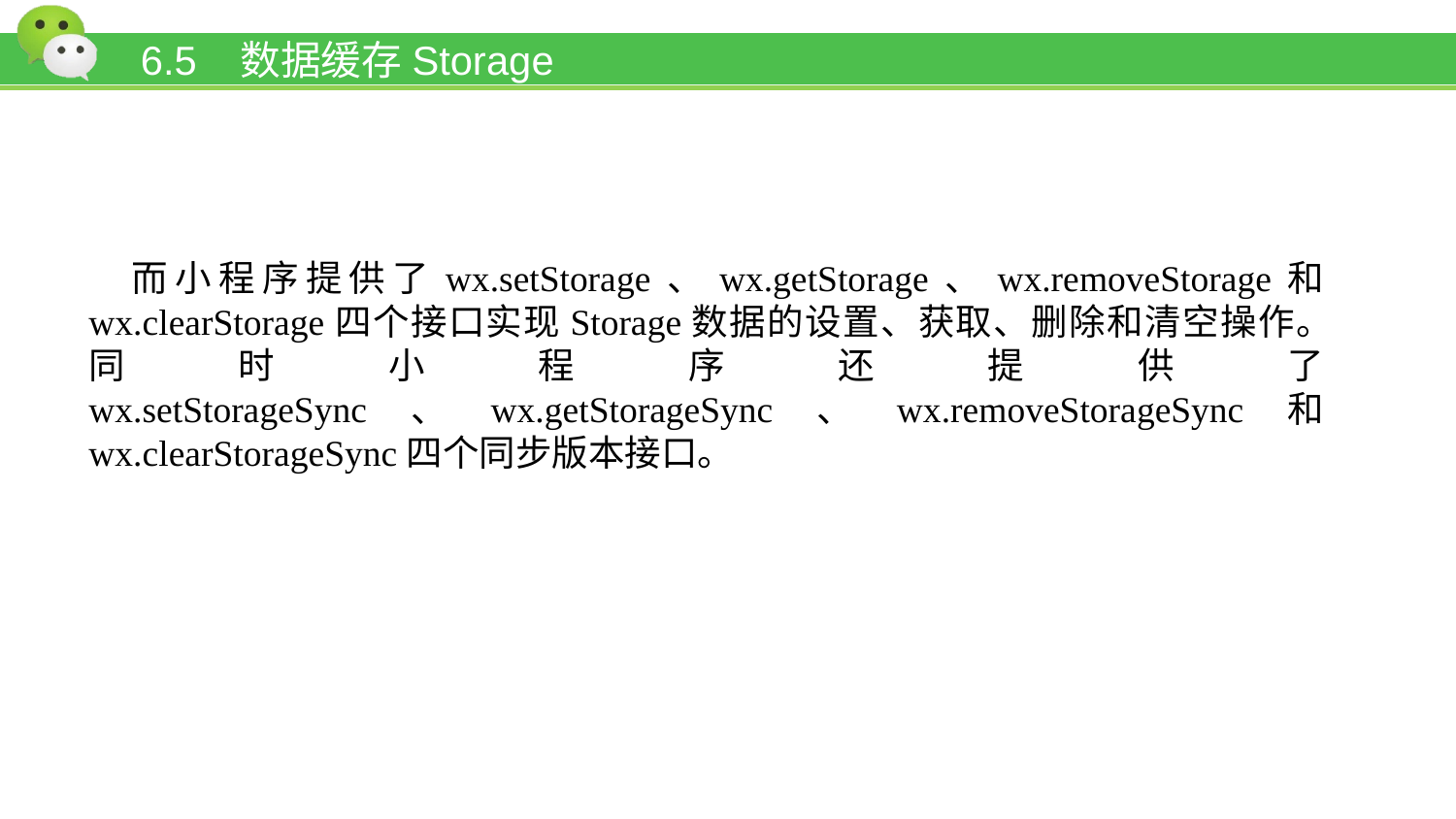

# 6.5   数据缓存Storage
而小程序提供了wx.setStorage、wx.getStorage、wx.removeStorage和wx.clearStorage四个接口实现Storage数据的设置、获取、删除和清空操作。同时小程序还提供了wx.setStorageSync、wx.getStorageSync、wx.removeStorageSync和wx.clearStorageSync四个同步版本接口。